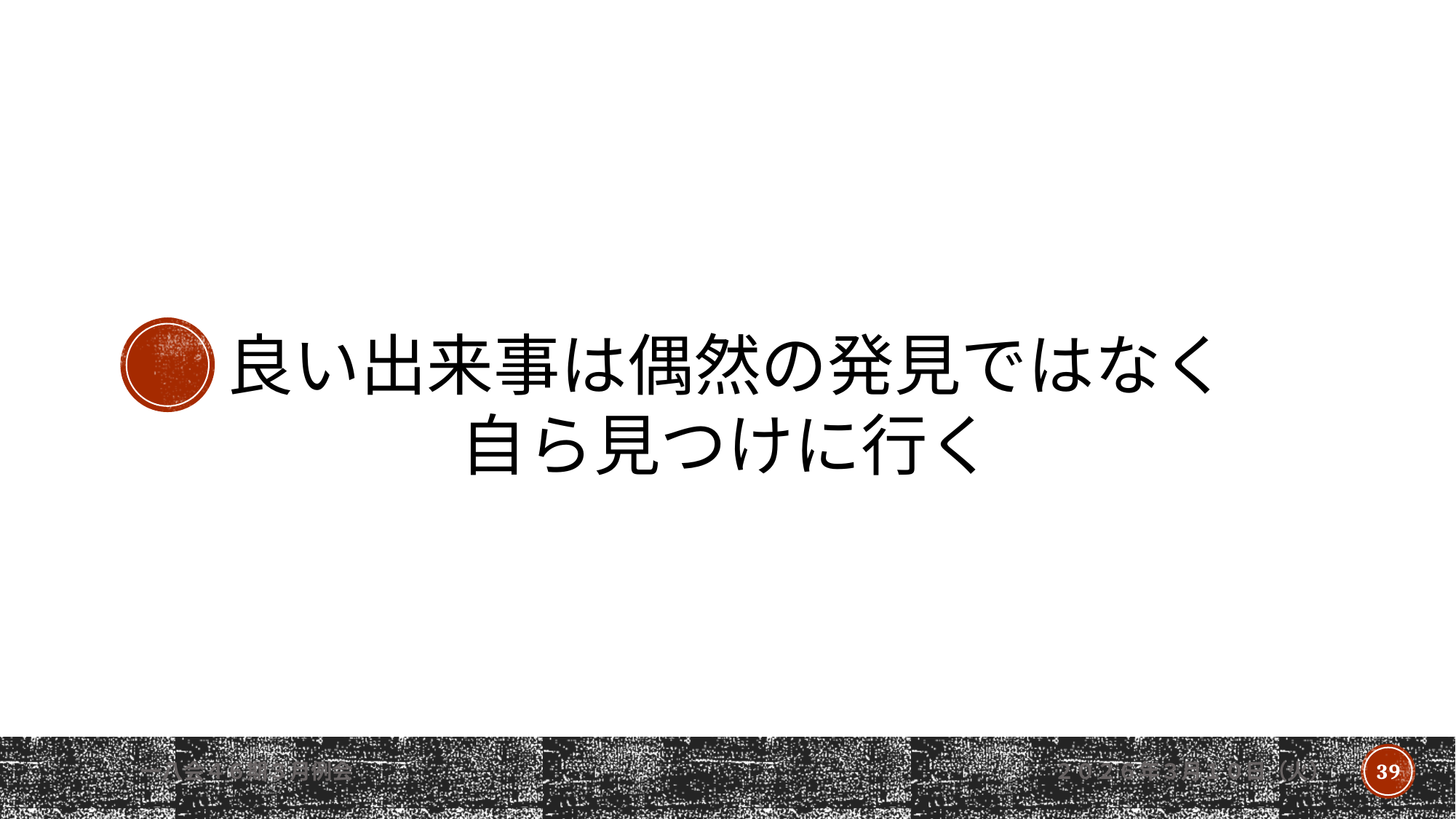

良い出来事は偶然の発見ではなく
自ら見つけに行く
一八会４６期３月例会
２０２６年３月１０日（火）
39